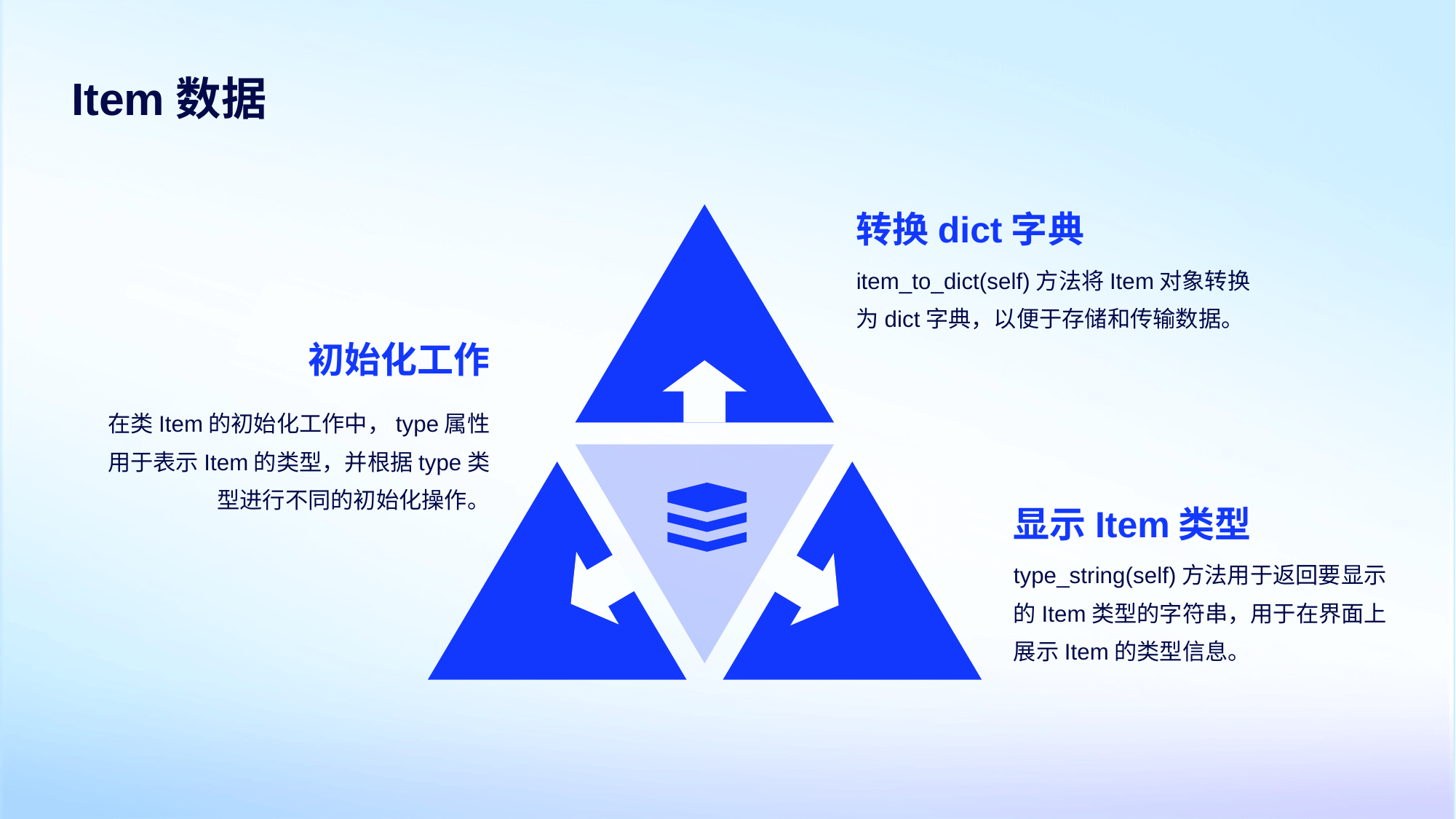

Item数据
转换dict字典

item_to_dict(self)方法将Item对象转换为dict字典，以便于存储和传输数据。
初始化工作

在类Item的初始化工作中，type属性用于表示Item的类型，并根据type类型进行不同的初始化操作。

显示Item类型

type_string(self)方法用于返回要显示的Item类型的字符串，用于在界面上展示Item的类型信息。